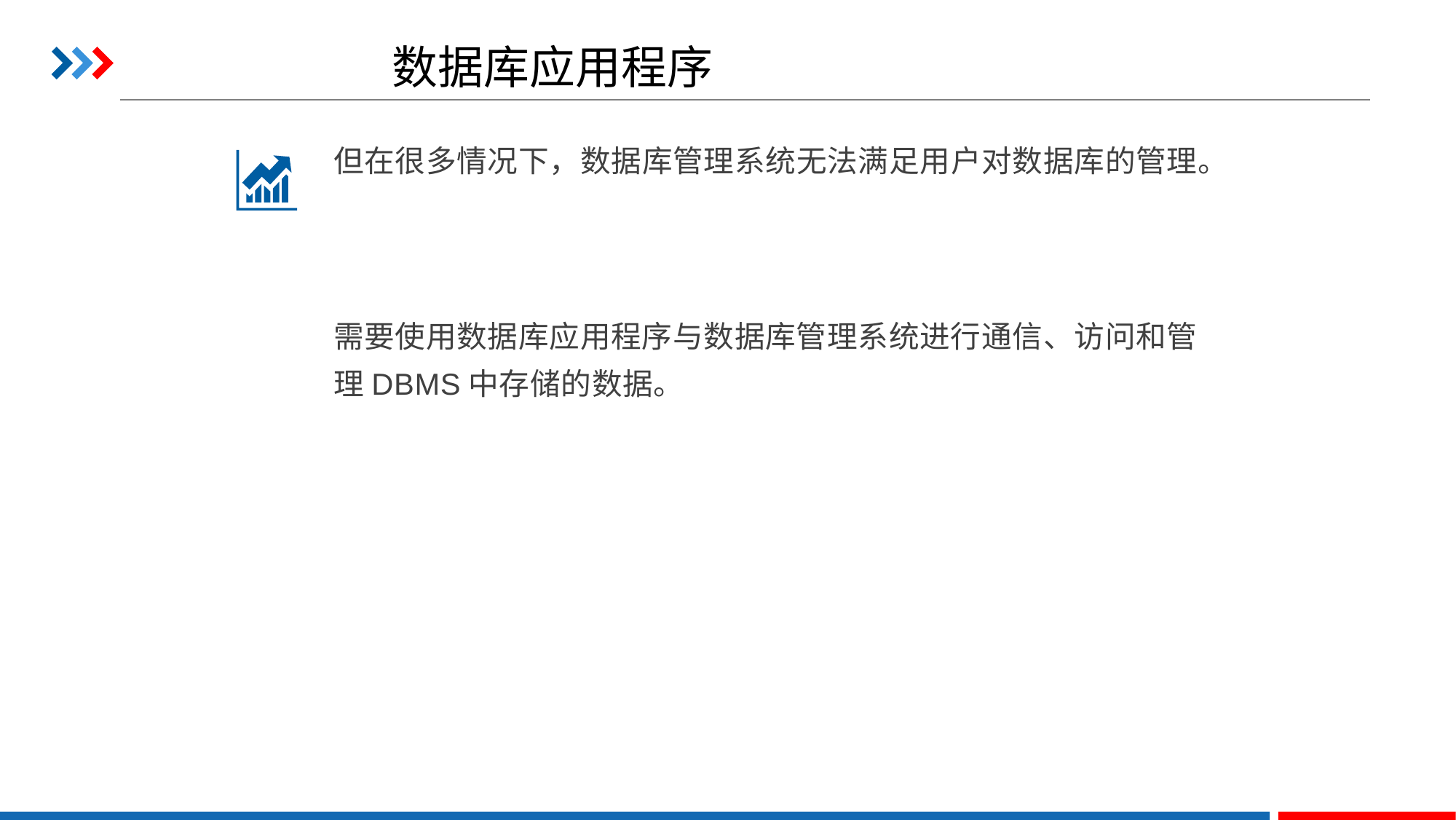

# 数据库应用程序
但在很多情况下，数据库管理系统无法满足用户对数据库的管理。

需要使用数据库应用程序与数据库管理系统进行通信、访问和管理DBMS中存储的数据。